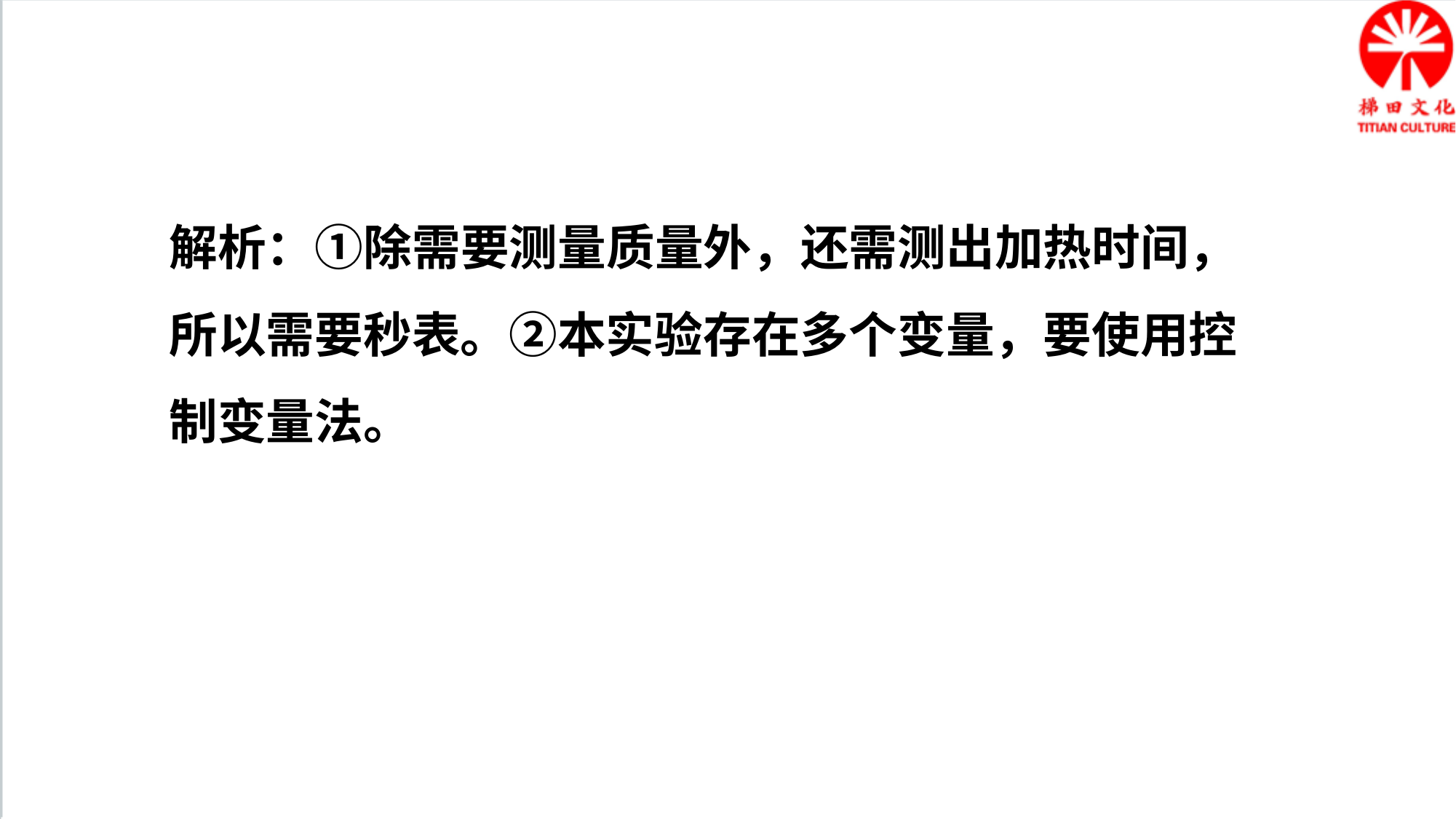

解析：①除需要测量质量外，还需测出加热时间，所以需要秒表。②本实验存在多个变量，要使用控制变量法。